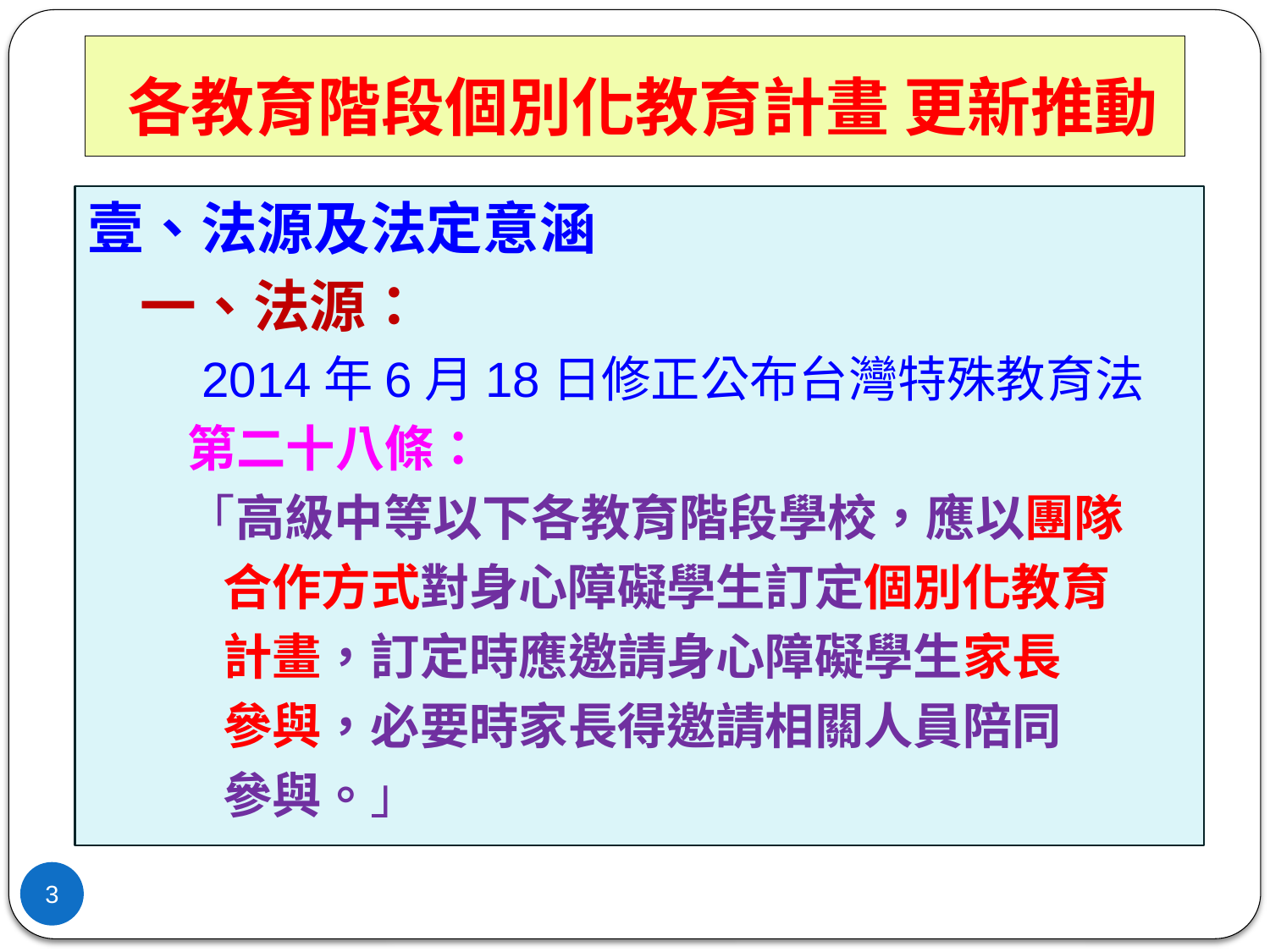

# 各教育階段個別化教育計畫 更新推動
壹、法源及法定意涵
    一、法源：
         2014年6月18日修正公布台灣特殊教育法
        第二十八條：
　　「高級中等以下各教育階段學校，應以團隊
           合作方式對身心障礙學生訂定個別化教育
           計畫，訂定時應邀請身心障礙學生家長
           參與，必要時家長得邀請相關人員陪同
           參與。」

3